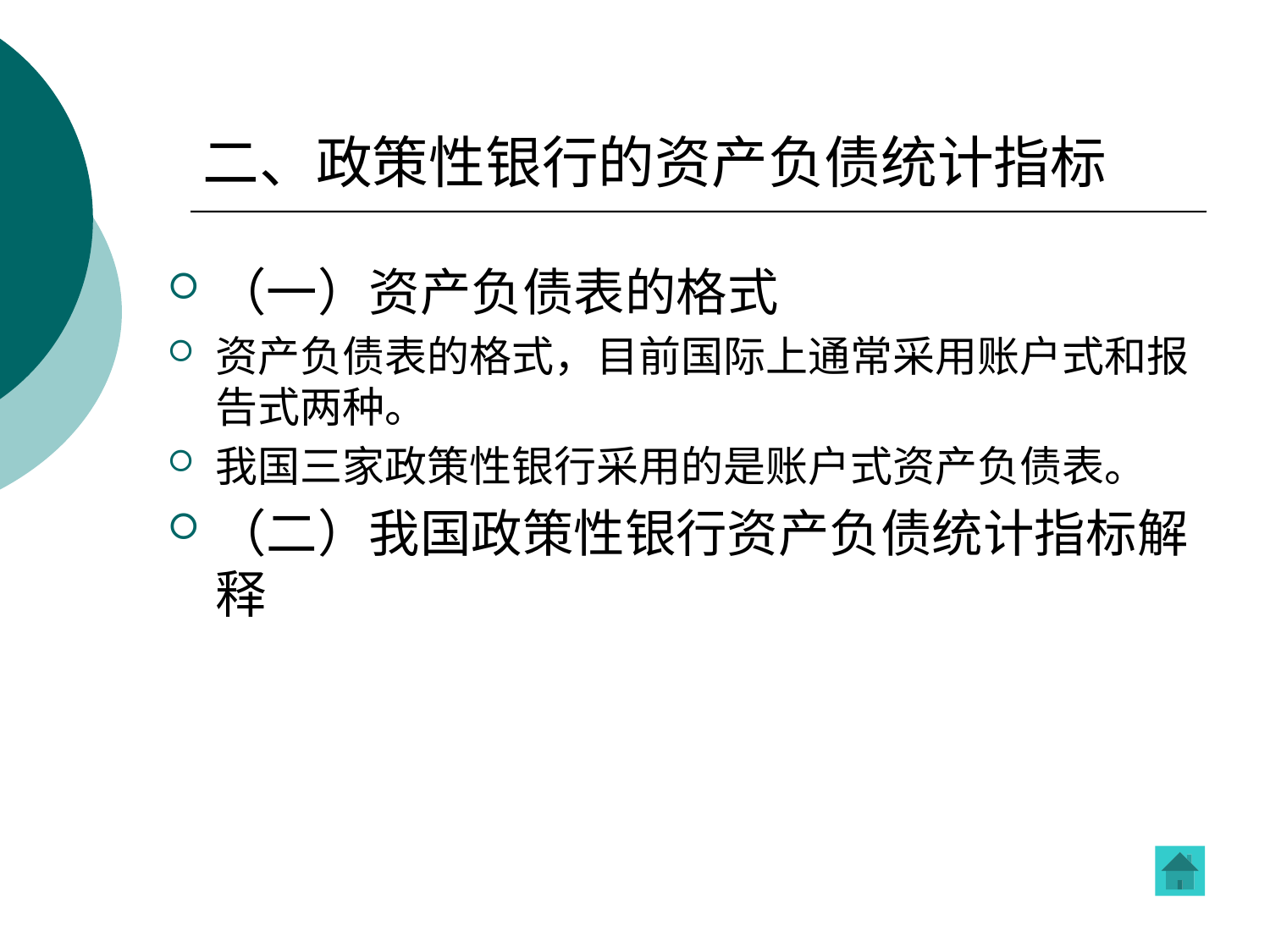

# 二、政策性银行的资产负债统计指标
（一）资产负债表的格式
资产负债表的格式，目前国际上通常采用账户式和报告式两种。
我国三家政策性银行采用的是账户式资产负债表。
（二）我国政策性银行资产负债统计指标解释